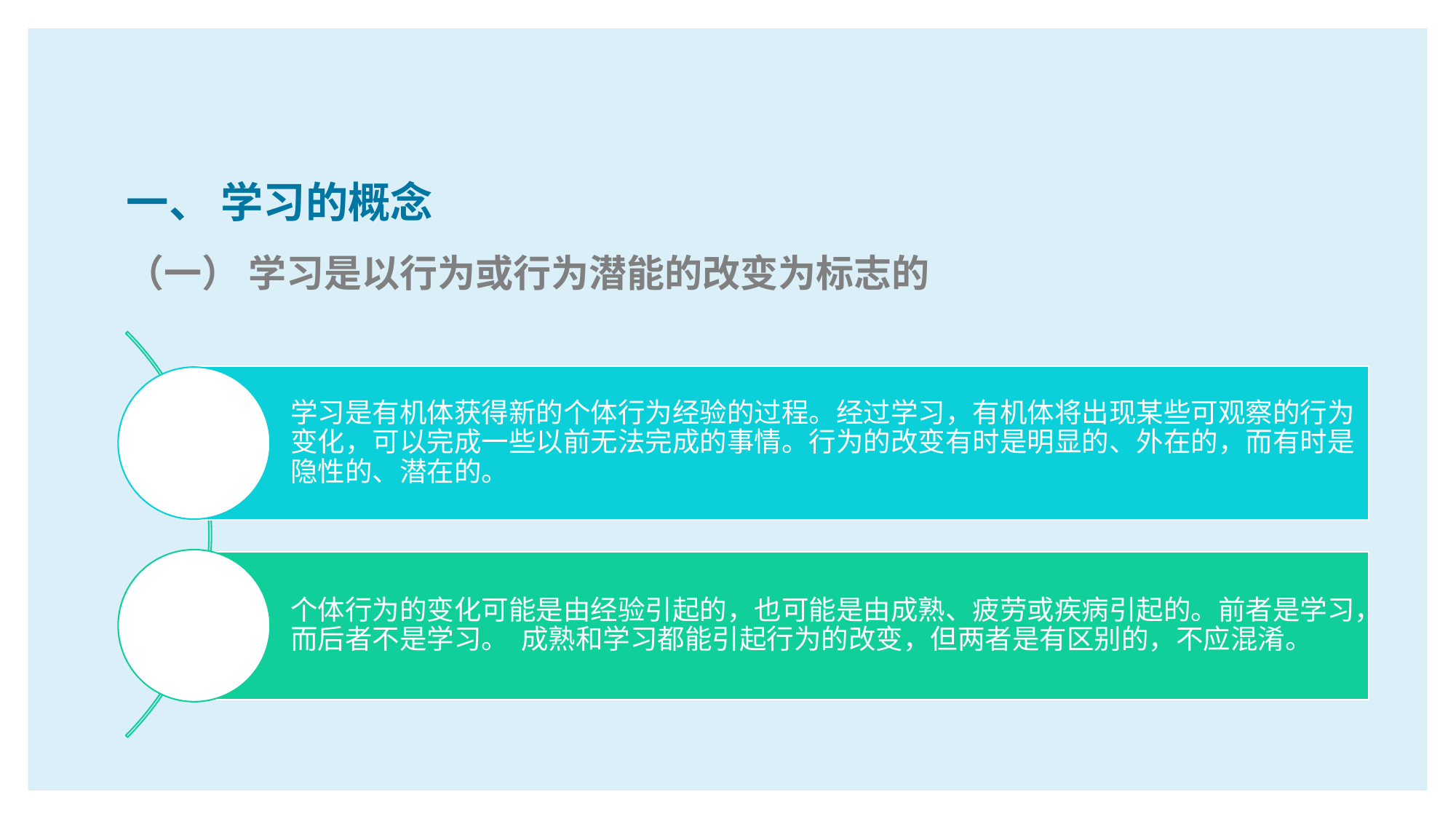

一、 学习的概念
（一） 学习是以行为或行为潜能的改变为标志的
学习是有机体获得新的个体行为经验的过程。经过学习，有机体将出现某些可观察的行为变化，可以完成一些以前无法完成的事情。行为的改变有时是明显的、外在的，而有时是隐性的、潜在的。
个体行为的变化可能是由经验引起的，也可能是由成熟、疲劳或疾病引起的。前者是学习，而后者不是学习。  成熟和学习都能引起行为的改变，但两者是有区别的，不应混淆。